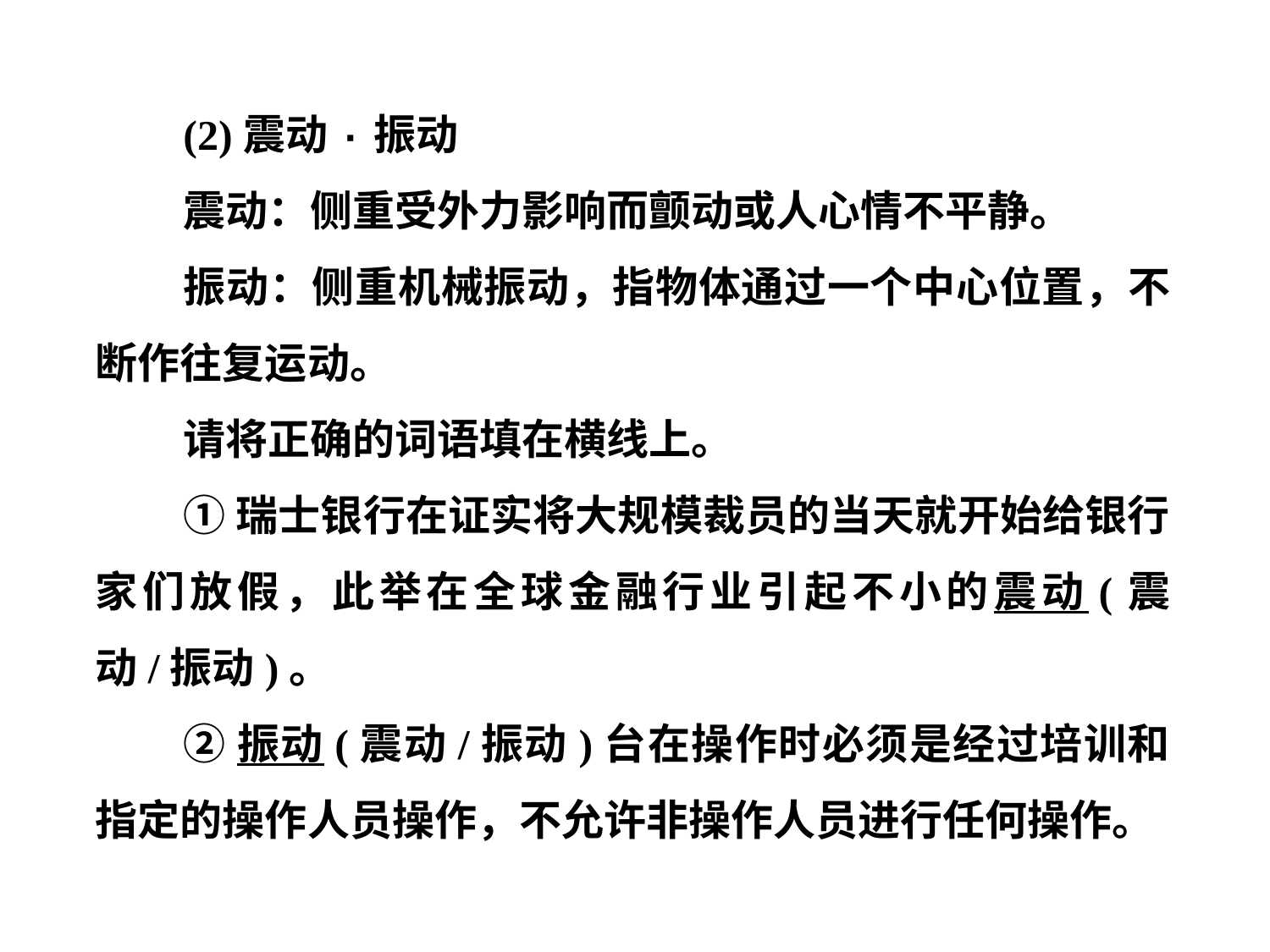

(2)震动·振动
震动：侧重受外力影响而颤动或人心情不平静。
振动：侧重机械振动，指物体通过一个中心位置，不断作往复运动。
请将正确的词语填在横线上。
①瑞士银行在证实将大规模裁员的当天就开始给银行家们放假，此举在全球金融行业引起不小的震动(震动/振动)。
②振动(震动/振动)台在操作时必须是经过培训和指定的操作人员操作，不允许非操作人员进行任何操作。